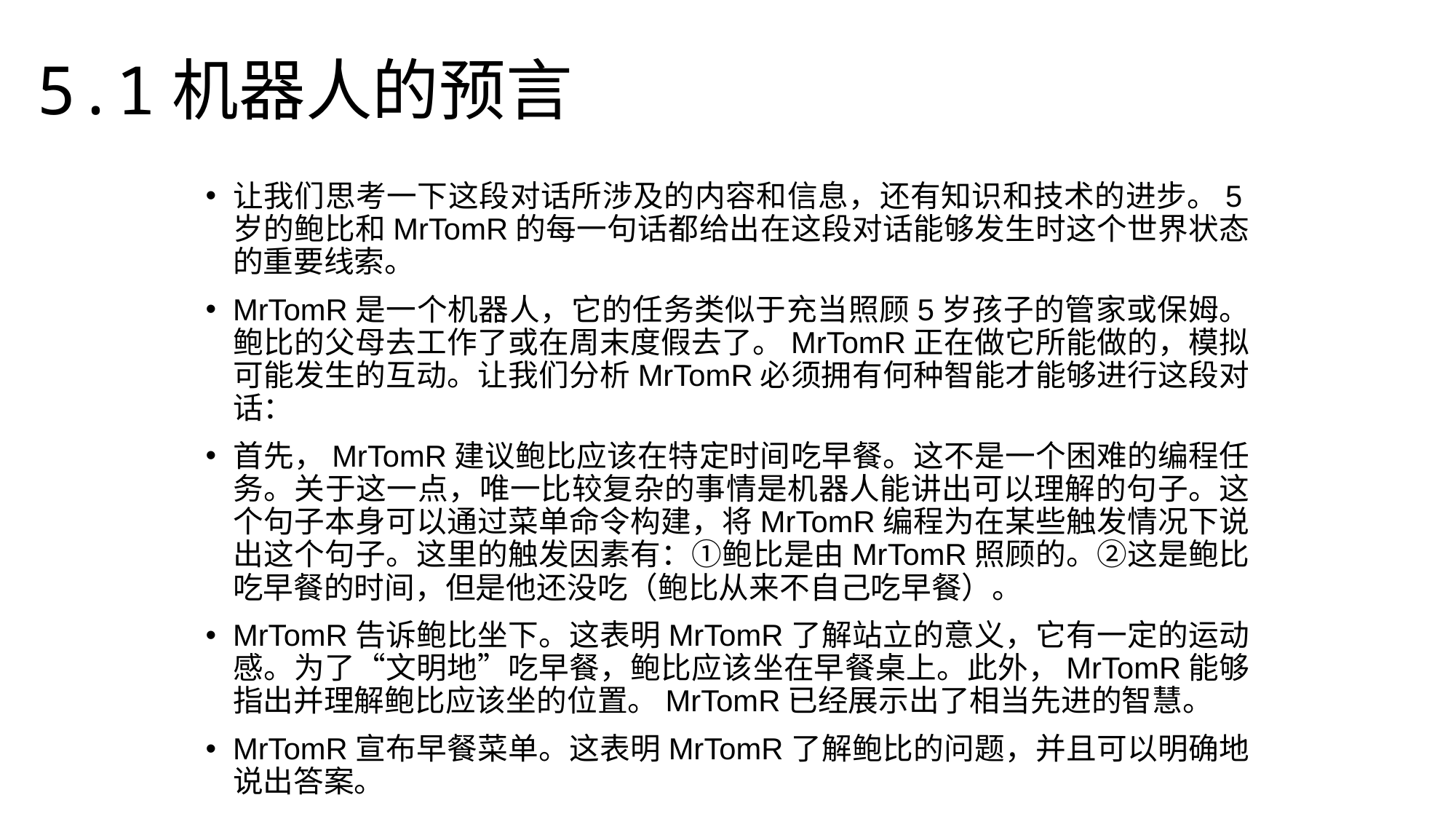

5.1机器人的预言
让我们思考一下这段对话所涉及的内容和信息，还有知识和技术的进步。5岁的鲍比和MrTomR的每一句话都给出在这段对话能够发生时这个世界状态的重要线索。
MrTomR是一个机器人，它的任务类似于充当照顾5岁孩子的管家或保姆。鲍比的父母去工作了或在周末度假去了。MrTomR正在做它所能做的，模拟可能发生的互动。让我们分析MrTomR必须拥有何种智能才能够进行这段对话：
首先，MrTomR建议鲍比应该在特定时间吃早餐。这不是一个困难的编程任务。关于这一点，唯一比较复杂的事情是机器人能讲出可以理解的句子。这个句子本身可以通过菜单命令构建，将MrTomR编程为在某些触发情况下说出这个句子。这里的触发因素有：①鲍比是由MrTomR照顾的。②这是鲍比吃早餐的时间，但是他还没吃（鲍比从来不自己吃早餐）。
MrTomR告诉鲍比坐下。这表明MrTomR了解站立的意义，它有一定的运动感。为了“文明地”吃早餐，鲍比应该坐在早餐桌上。此外，MrTomR能够指出并理解鲍比应该坐的位置。MrTomR已经展示出了相当先进的智慧。
MrTomR宣布早餐菜单。这表明MrTomR了解鲍比的问题，并且可以明确地说出答案。